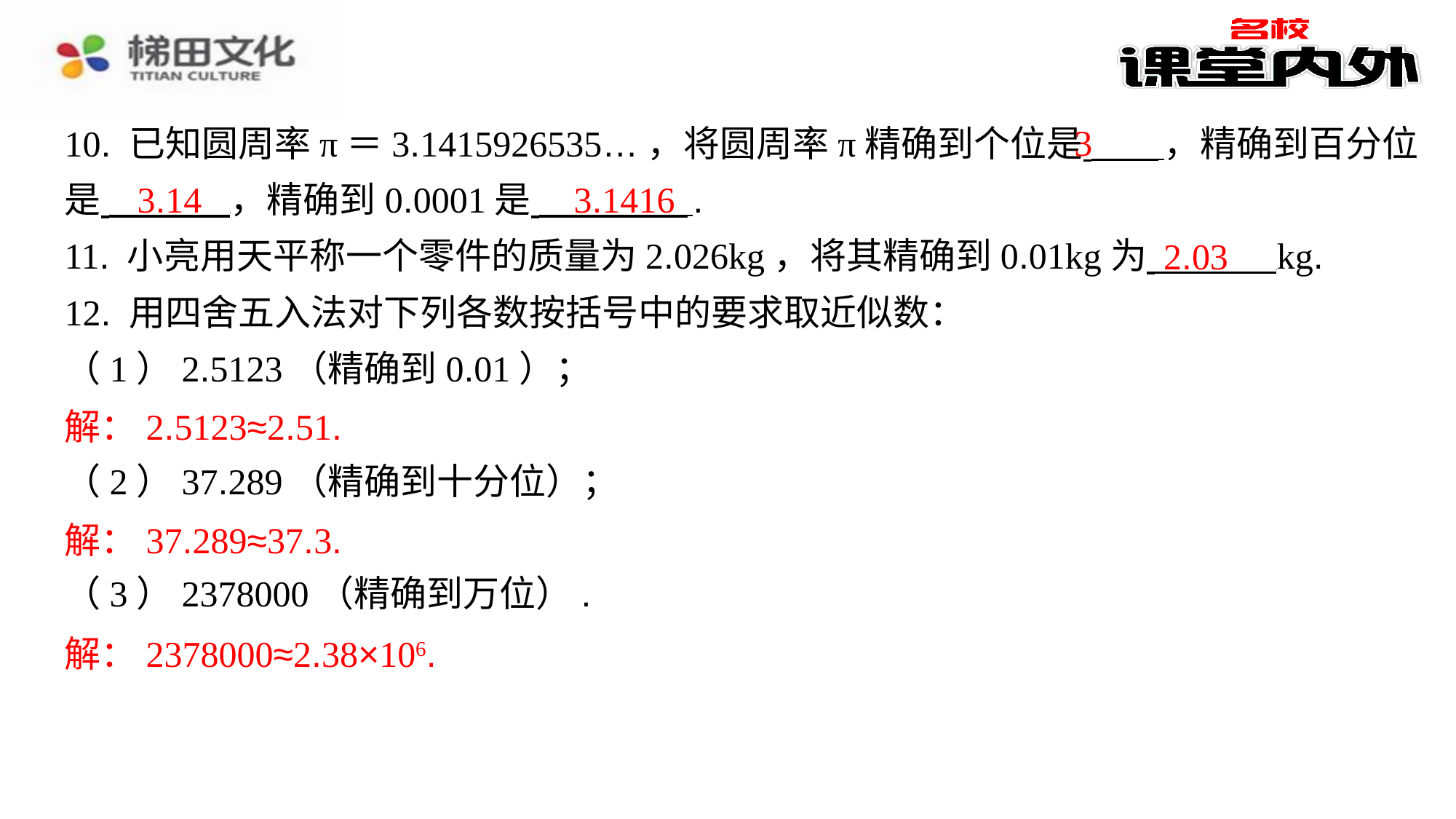

3
10. 已知圆周率π＝3.1415926535…，将圆周率π精确到个位是            ，精确到百分位
是                    ，精确到0.0001是                        ⁠.
11. 小亮用天平称一个零件的质量为2.026kg，将其精确到0.01kg为                    kg.
12. 用四舍五入法对下列各数按括号中的要求取近似数：
（1）2.5123（精确到0.01）；
解：2.5123≈2.51.
（2）37.289（精确到十分位）；
解：37.289≈37.3.
（3）2378000（精确到万位）.
解：2378000≈2.38×106.
3.14
3.1416
2.03
解：2.5123≈2.51.
解：37.289≈37.3.
解：2378000≈2.38×106.